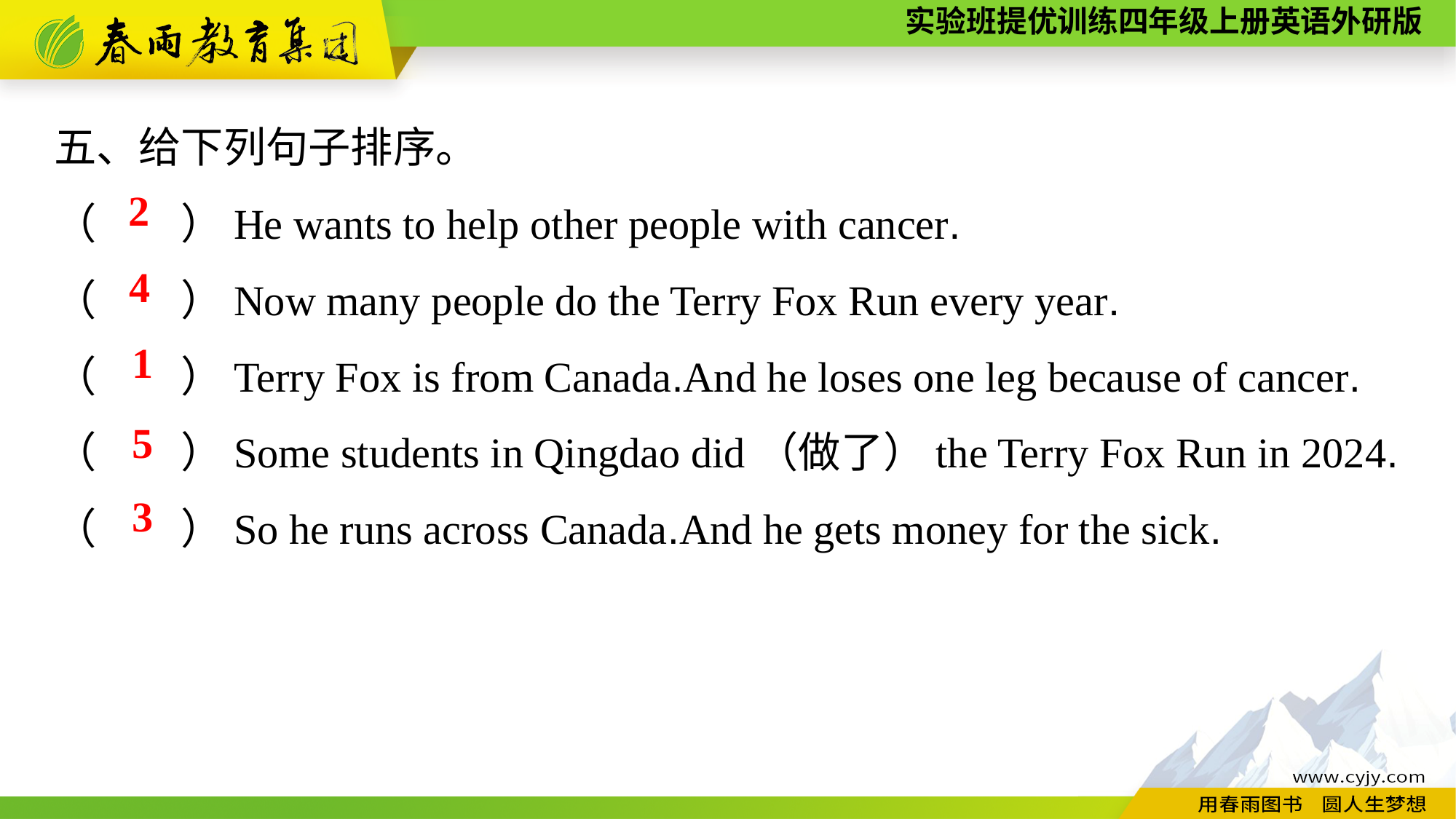

五、给下列句子排序。
（　　）He wants to help other people with cancer.
（　　）Now many people do the Terry Fox Run every year.
（　　）Terry Fox is from Canada.And he loses one leg because of cancer.
（　　）Some students in Qingdao did（做了）the Terry Fox Run in 2024.
（　　）So he runs across Canada.And he gets money for the sick.
2
4
1
5
3